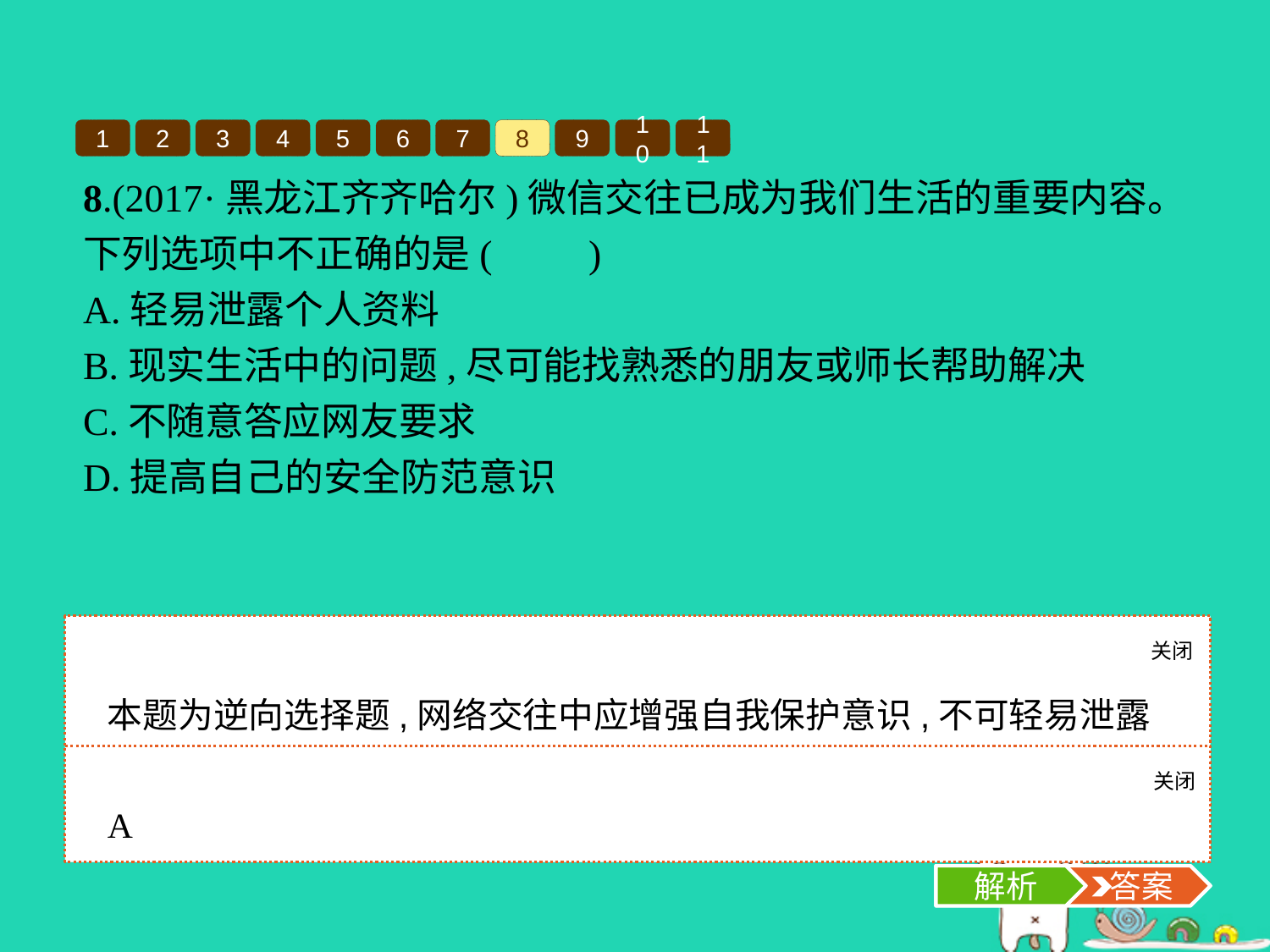

1
2
3
4
5
6
7
8
9
10
11
8.(2017·黑龙江齐齐哈尔)微信交往已成为我们生活的重要内容。下列选项中不正确的是(　　)
A.轻易泄露个人资料
B.现实生活中的问题,尽可能找熟悉的朋友或师长帮助解决
C.不随意答应网友要求
D.提高自己的安全防范意识

关闭
解析

本题为逆向选择题,网络交往中应增强自我保护意识,不可轻易泄露个人资料。故选A项。

关闭
解析
  答案

A
解析
  答案